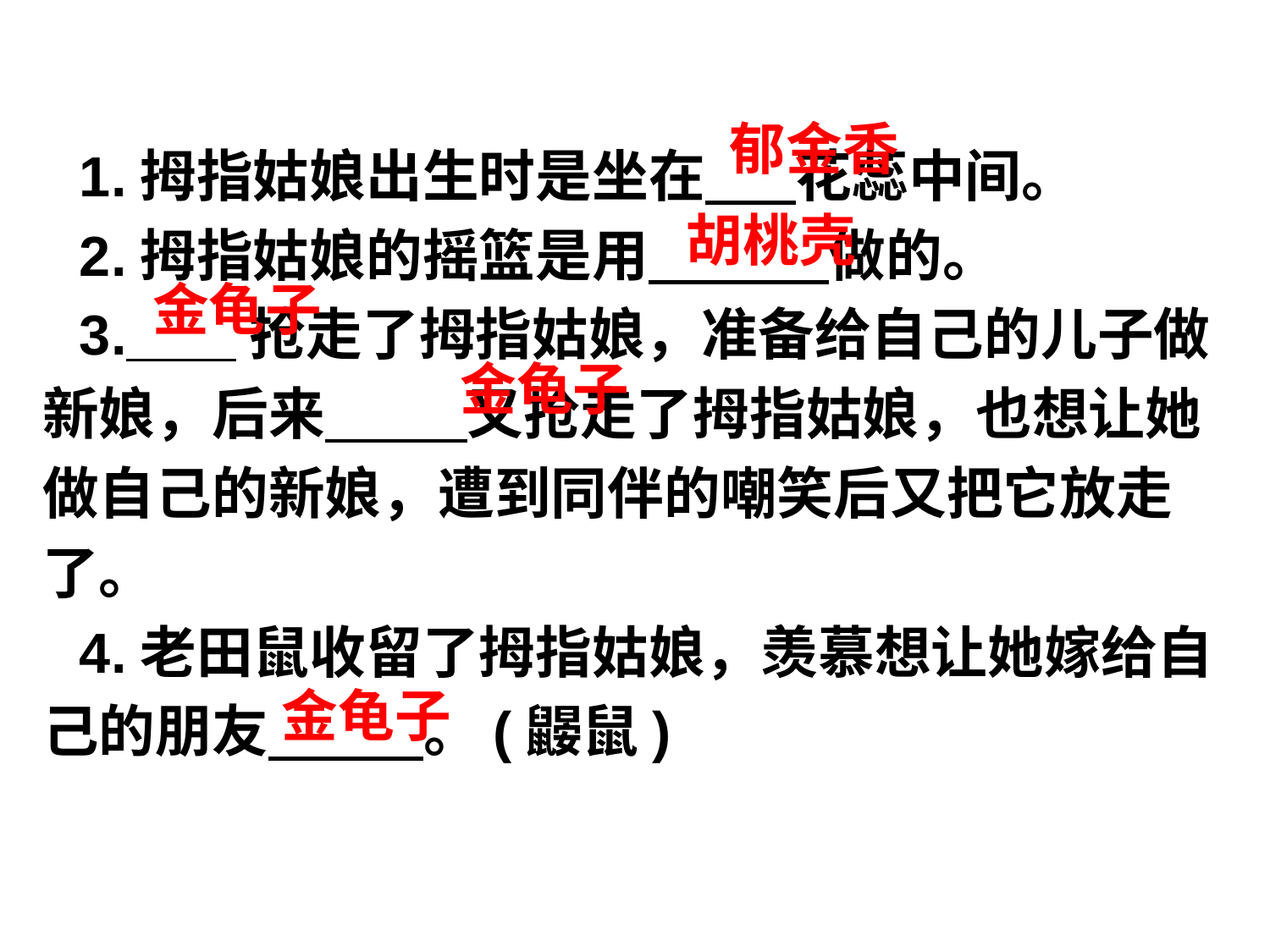

郁金香
1.拇指姑娘出生时是坐在       花蕊中间。
2.拇指姑娘的摇篮是用              做的。
3.       抢走了拇指姑娘，准备给自己的儿子做新娘，后来           又抢走了拇指姑娘，也想让她做自己的新娘，遭到同伴的嘲笑后又把它放走了。
4.老田鼠收留了拇指姑娘，羡慕想让她嫁给自己的朋友            。(鼹鼠)
胡桃壳
金龟子
金龟子
金龟子